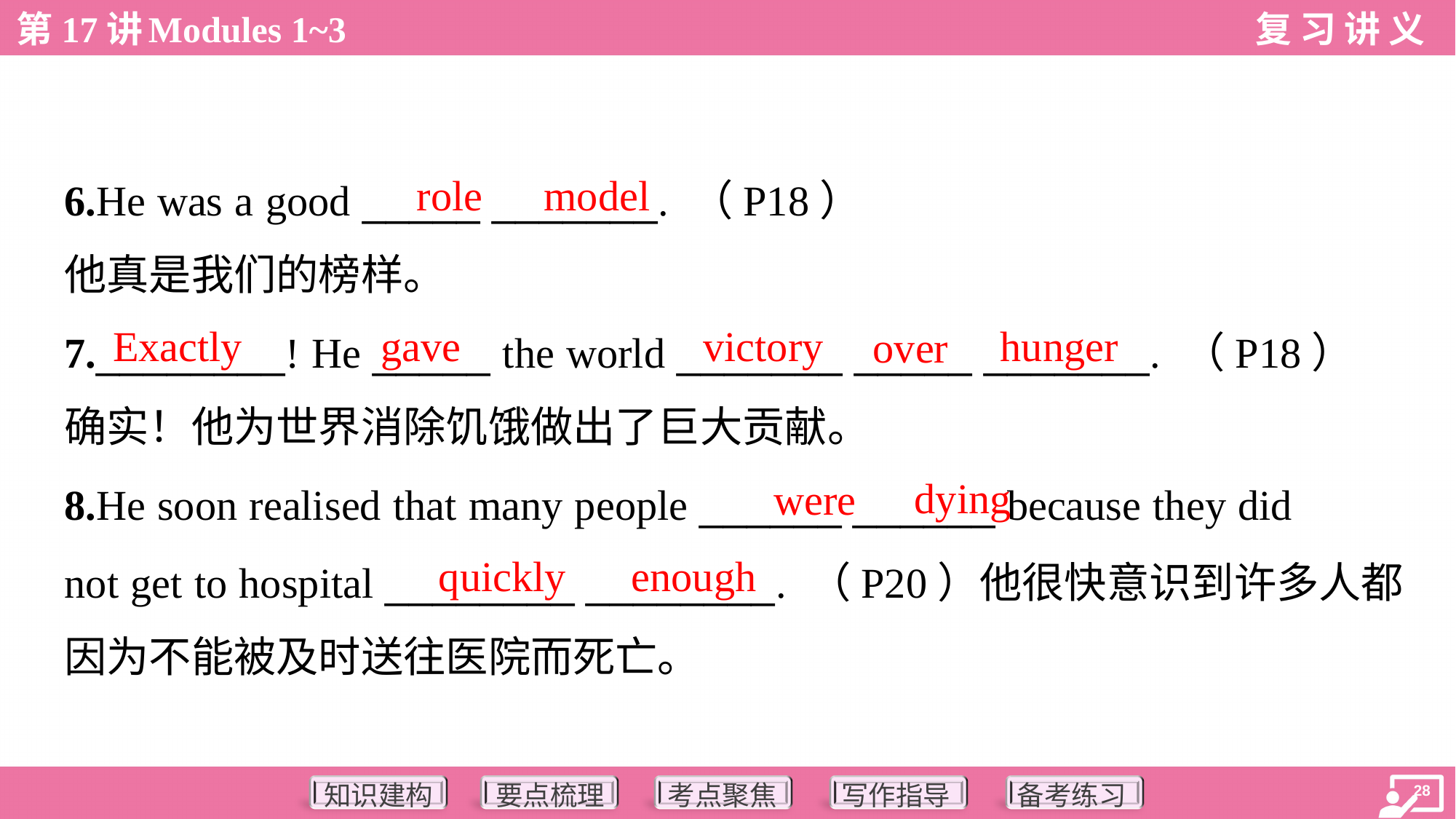

role
model
6.He was a good _____ _______. （P18）
他真是我们的榜样。
Exactly
gave
victory
hunger
over
7.________! He _____ the world _______ _____ _______. （P18）
确实！他为世界消除饥饿做出了巨大贡献。
dying
were
8.He soon realised that many people ______ ______ because they did
not get to hospital ________ ________. （P20）他很快意识到许多人都
因为不能被及时送往医院而死亡。
quickly
enough